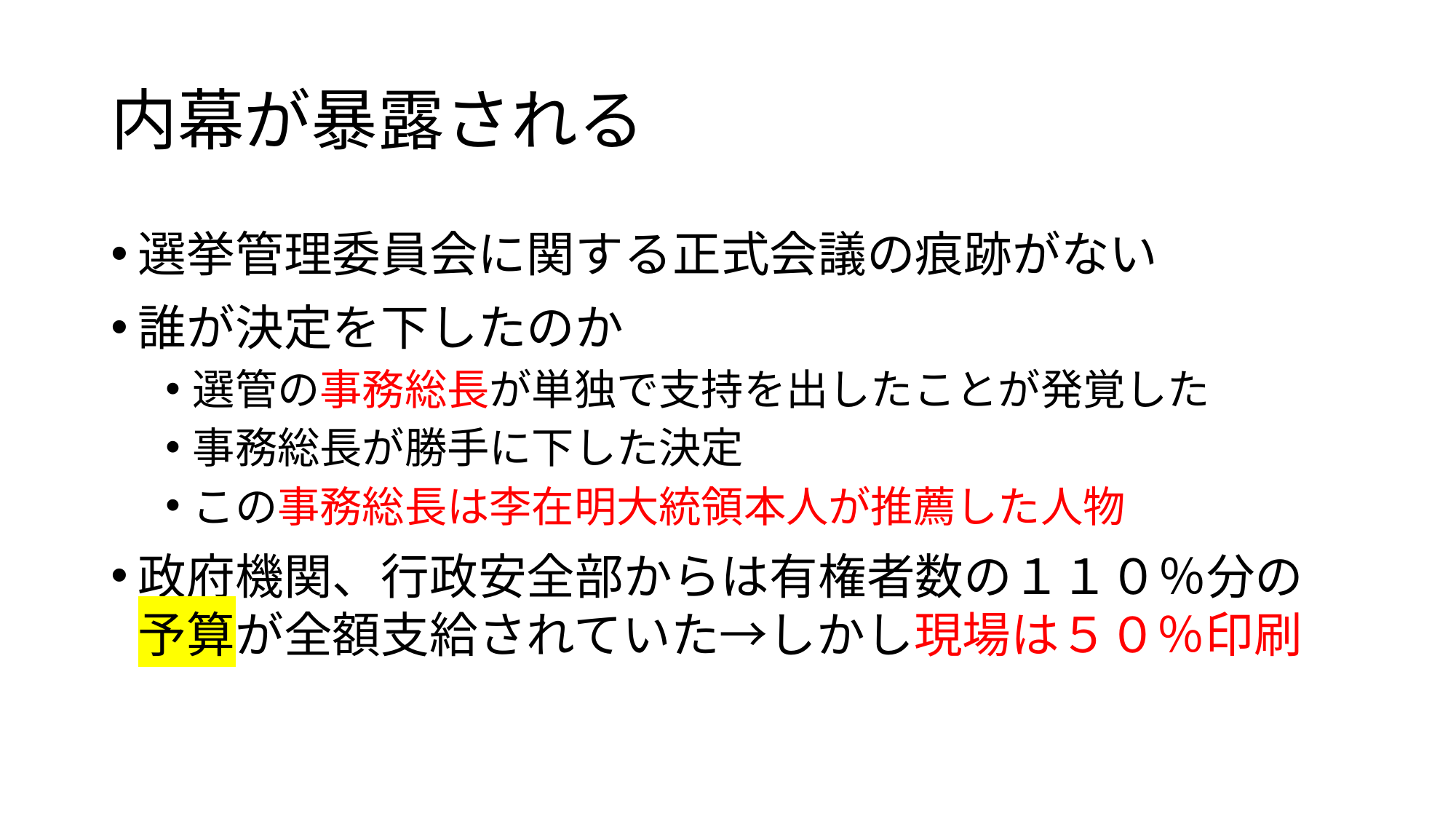

# 内幕が暴露される
選挙管理委員会に関する正式会議の痕跡がない
誰が決定を下したのか
選管の事務総長が単独で支持を出したことが発覚した
事務総長が勝手に下した決定
この事務総長は李在明大統領本人が推薦した人物
政府機関、行政安全部からは有権者数の１１０％分の予算が全額支給されていた→しかし現場は５０％印刷